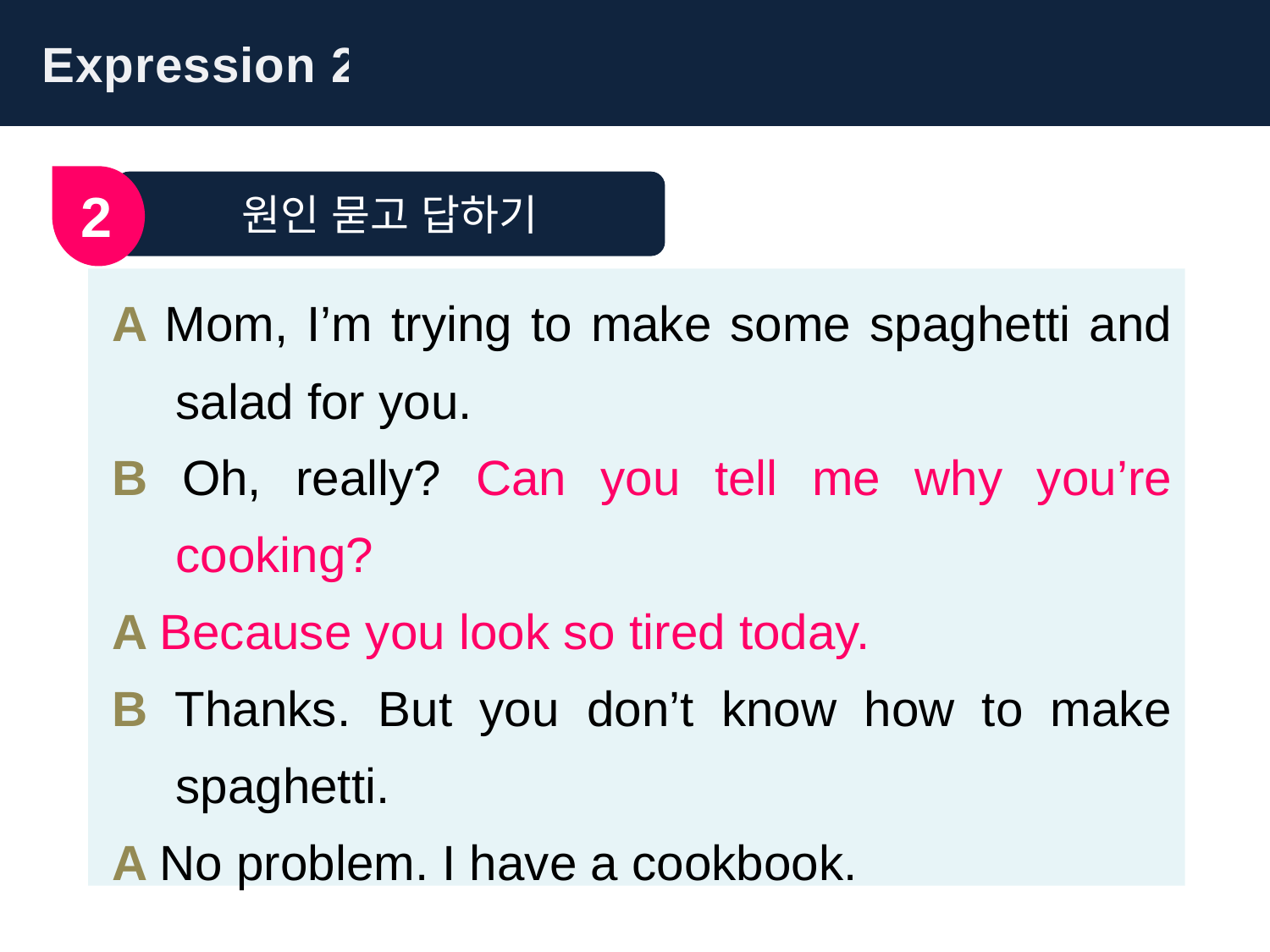

Expression 2

원인 묻고 답하기
2
A Mom, I’m trying to make some spaghetti and salad for you.
B Oh, really? Can you tell me why you’re cooking?
A Because you look so tired today.
B Thanks. But you don’t know how to make spaghetti.
A No problem. I have a cookbook.